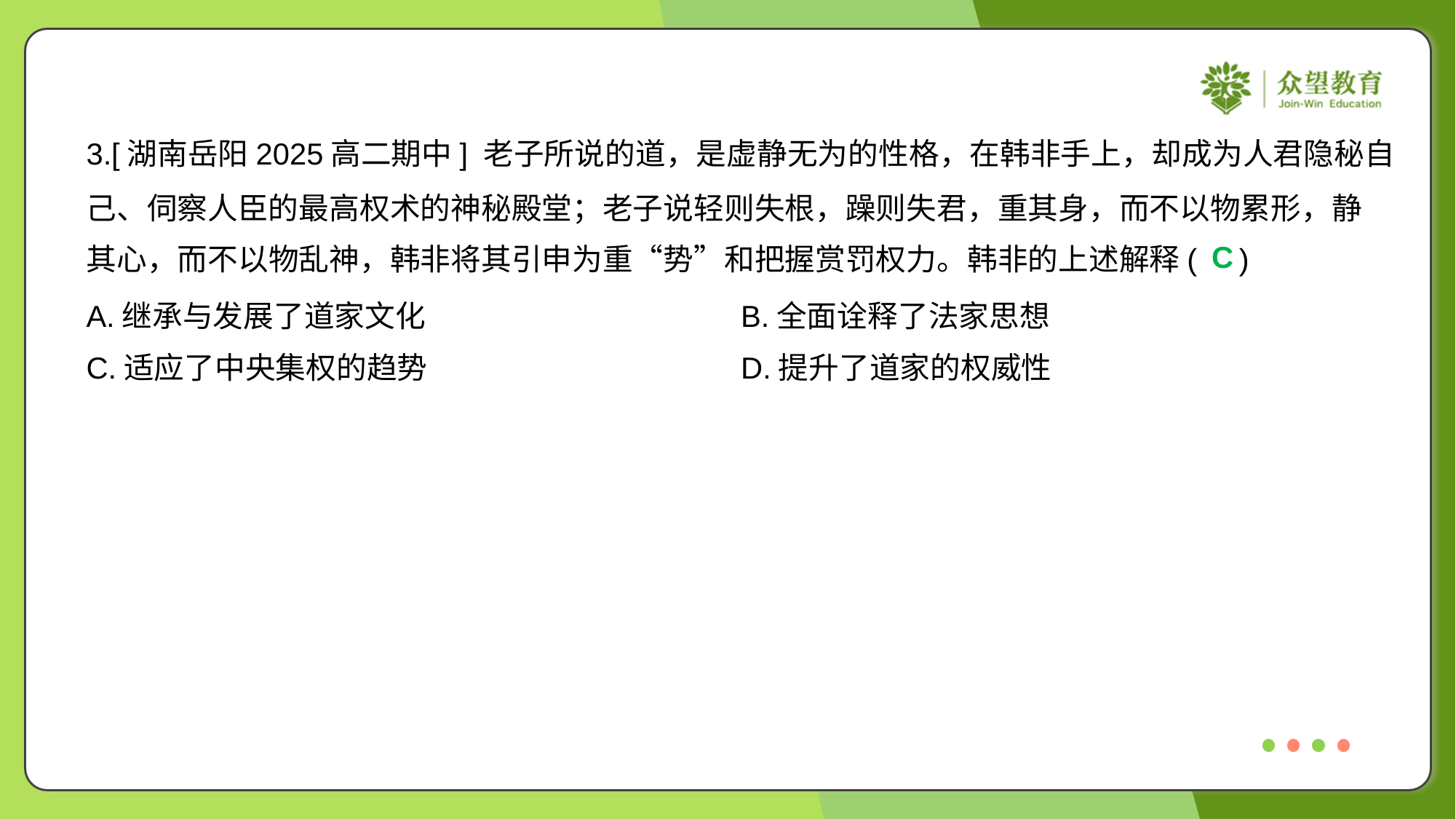

3.[湖南岳阳2025高二期中] 老子所说的道，是虚静无为的性格，在韩非手上，却成为人君隐秘自
己、伺察人臣的最高权术的神秘殿堂；老子说轻则失根，躁则失君，重其身，而不以物累形，静
其心，而不以物乱神，韩非将其引申为重“势”和把握赏罚权力。韩非的上述解释(     )
C
A.继承与发展了道家文化	B.全面诠释了法家思想
C.适应了中央集权的趋势	D.提升了道家的权威性